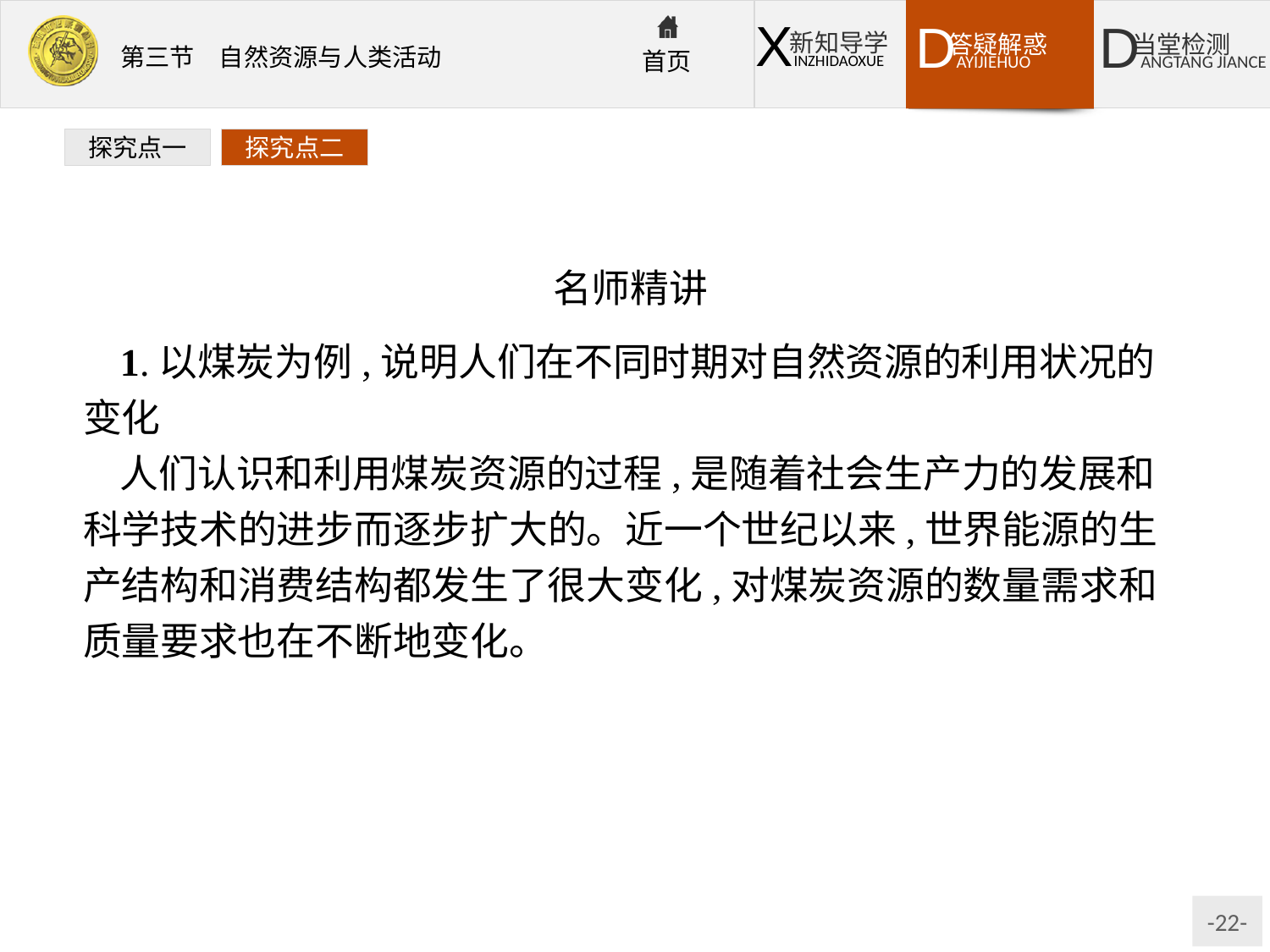

探究点一
探究点二
名师精讲
1.以煤炭为例,说明人们在不同时期对自然资源的利用状况的变化
人们认识和利用煤炭资源的过程,是随着社会生产力的发展和科学技术的进步而逐步扩大的。近一个世纪以来,世界能源的生产结构和消费结构都发生了很大变化,对煤炭资源的数量需求和质量要求也在不断地变化。